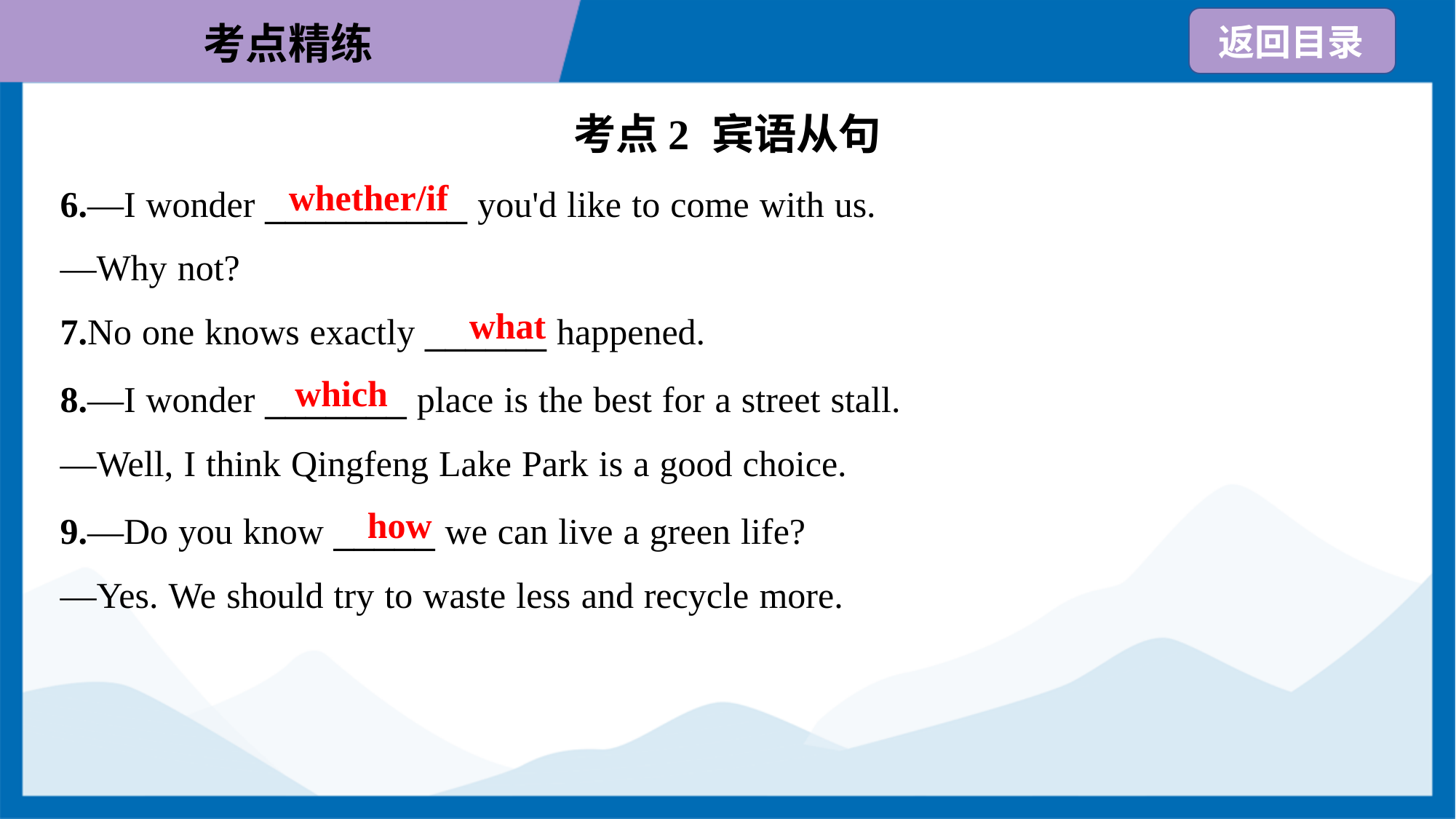

考点2 宾语从句
whether/if
6.—I wonder __________ you'd like to come with us.
—Why not?
what
7.No one knows exactly ______ happened.
which
8.—I wonder _______ place is the best for a street stall.
—Well, I think Qingfeng Lake Park is a good choice.
how
9.—Do you know _____ we can live a green life?
—Yes. We should try to waste less and recycle more.